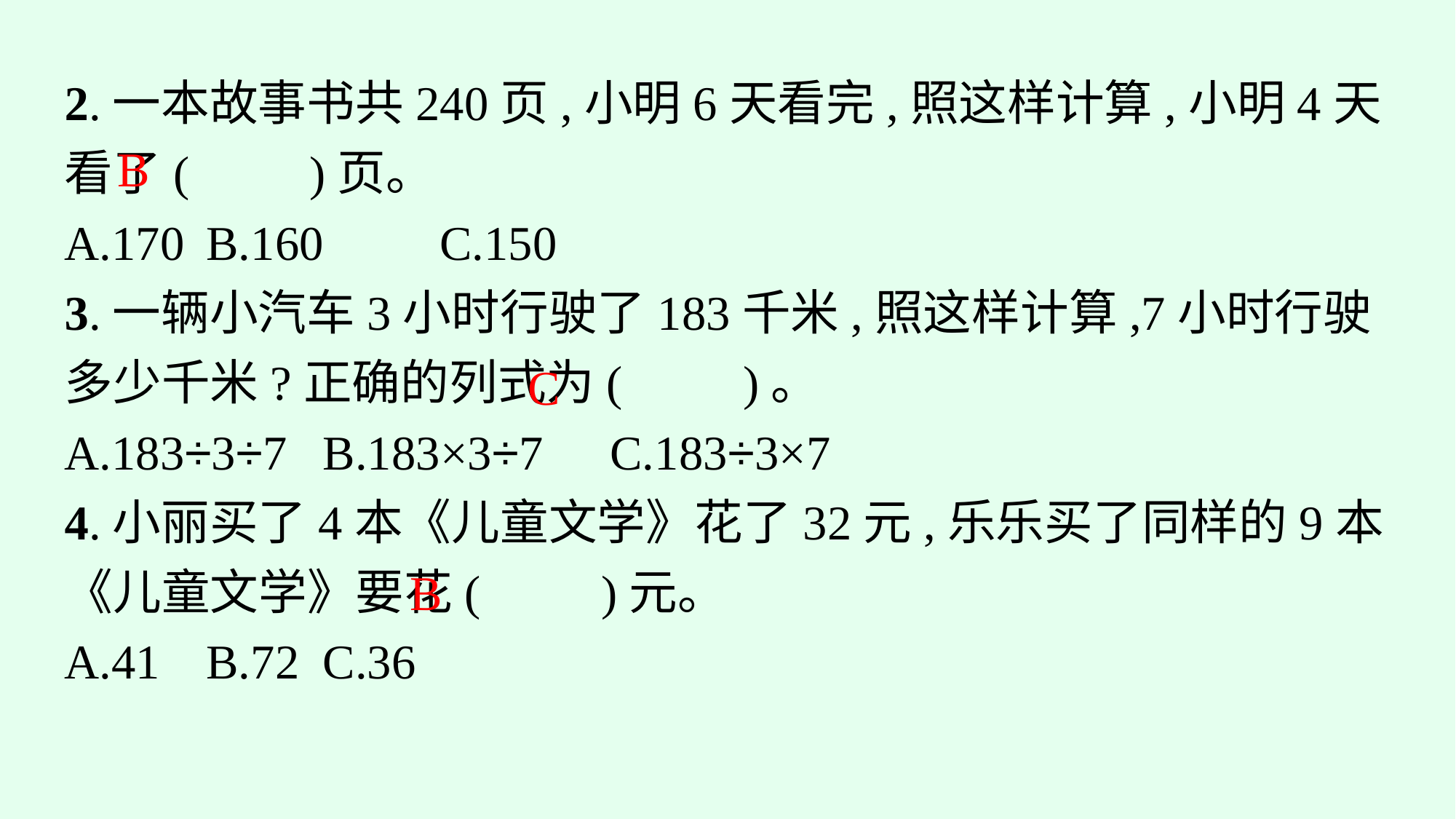

2.一本故事书共240页,小明6天看完,照这样计算,小明4天看了(　　)页。
A.170	B.160	C.150
3.一辆小汽车3小时行驶了183千米,照这样计算,7小时行驶多少千米?正确的列式为(　　)。
A.183÷3÷7	B.183×3÷7		C.183÷3×7
4.小丽买了4本《儿童文学》花了32元,乐乐买了同样的9本《儿童文学》要花(　　)元。
A.41	B.72	C.36
B
C
B